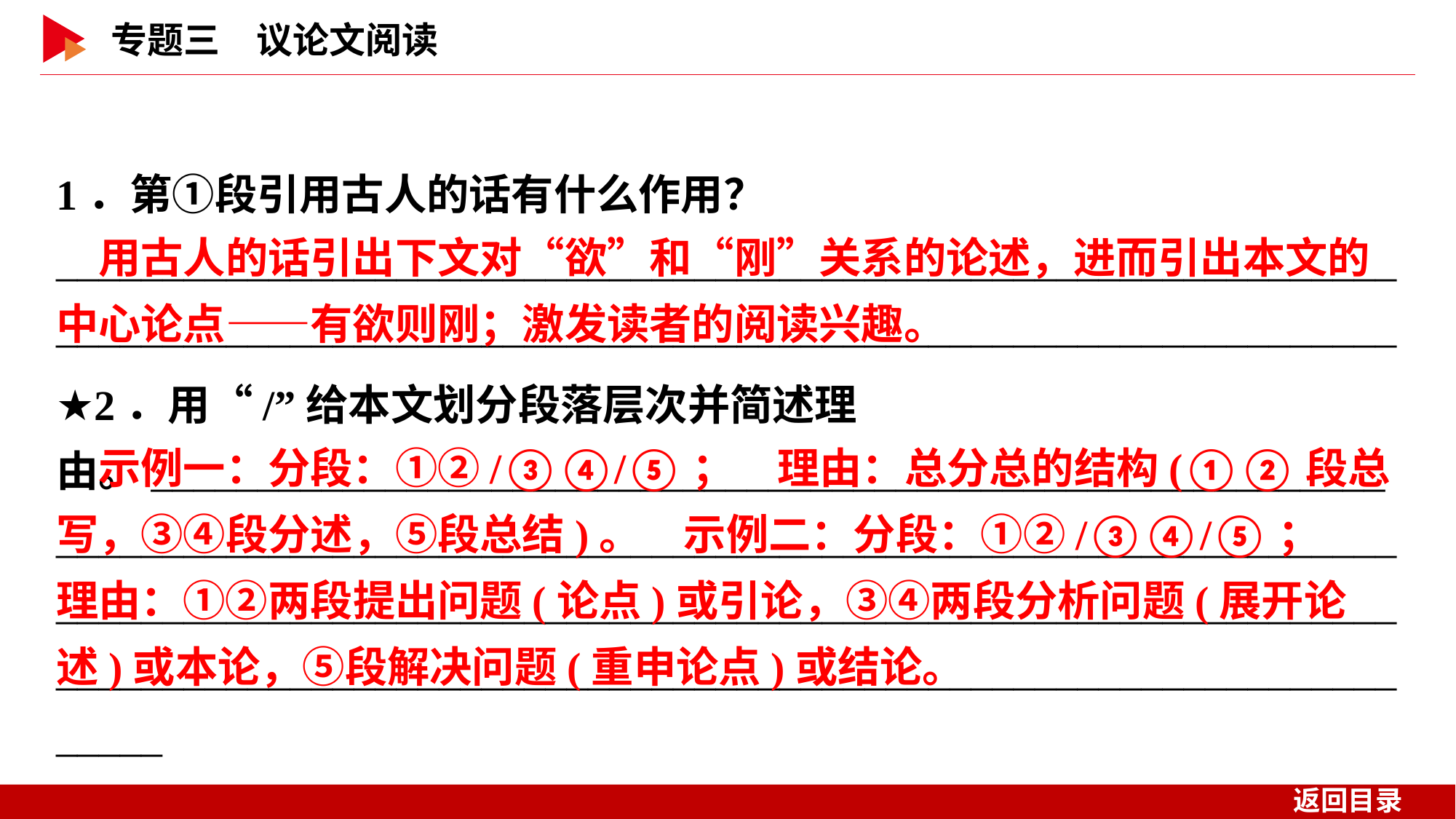

1．第①段引用古人的话有什么作用？______________________________________________________________________________________________________________________________
　用古人的话引出下文对“欲”和“刚”关系的论述，进而引出本文的中心论点——有欲则刚；激发读者的阅读兴趣。
★2．用“/”给本文划分段落层次并简述理由。____________________________________________________________________________________________________________________________________________________________________________________________________________________________________________________________
　示例一：分段：①②/③④/⑤；　理由：总分总的结构(①②段总写，③④段分述，⑤段总结)。　示例二：分段：①②/③④/⑤；　理由：①②两段提出问题(论点)或引论，③④两段分析问题(展开论述)或本论，⑤段解决问题(重申论点)或结论。